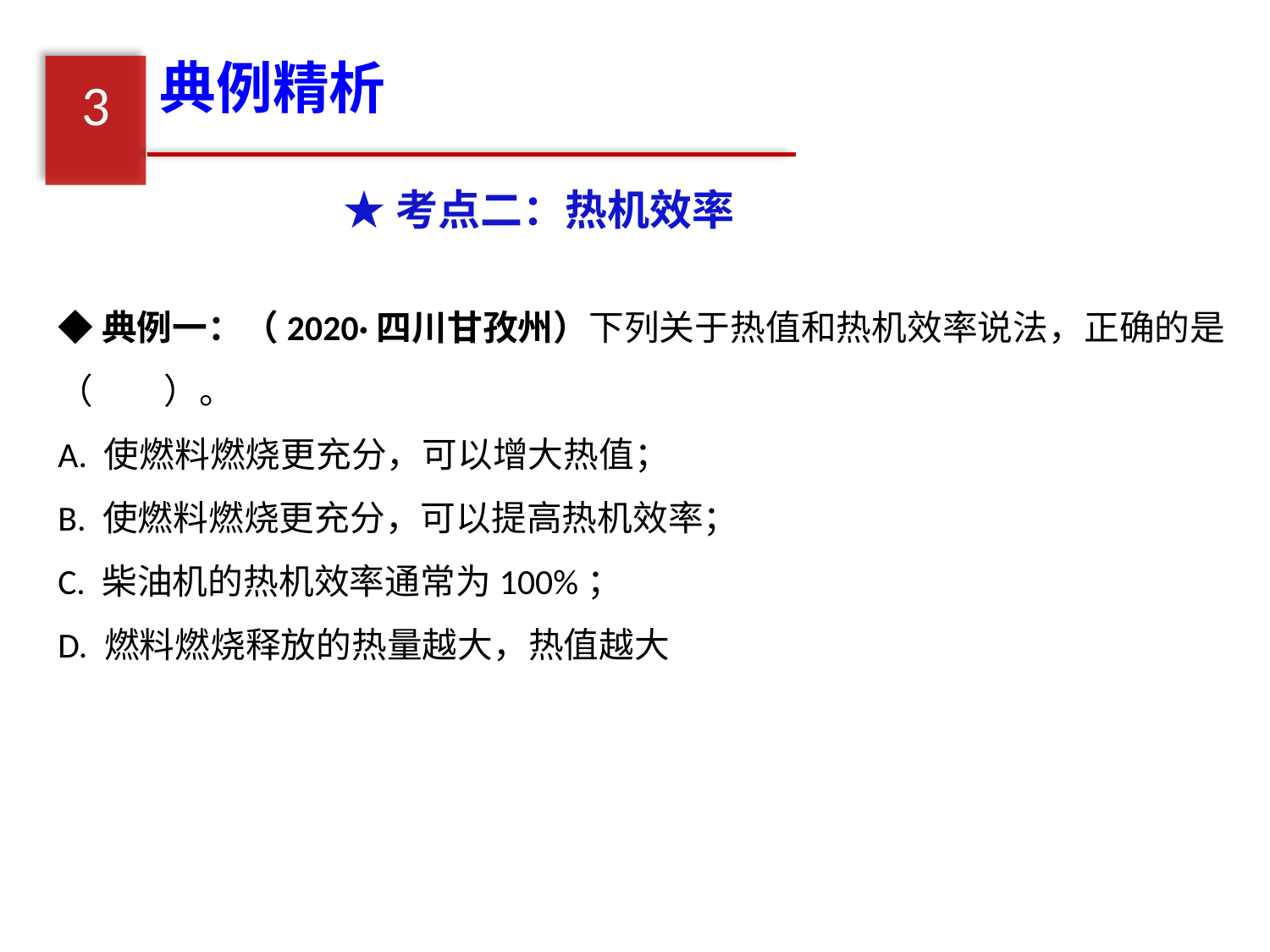

典例精析

3
★考点二：热机效率
◆典例一：（2020·四川甘孜州）下列关于热值和热机效率说法，正确的是（　　）。
A. 使燃料燃烧更充分，可以增大热值；
B. 使燃料燃烧更充分，可以提高热机效率；
C. 柴油机的热机效率通常为100%；
D. 燃料燃烧释放的热量越大，热值越大